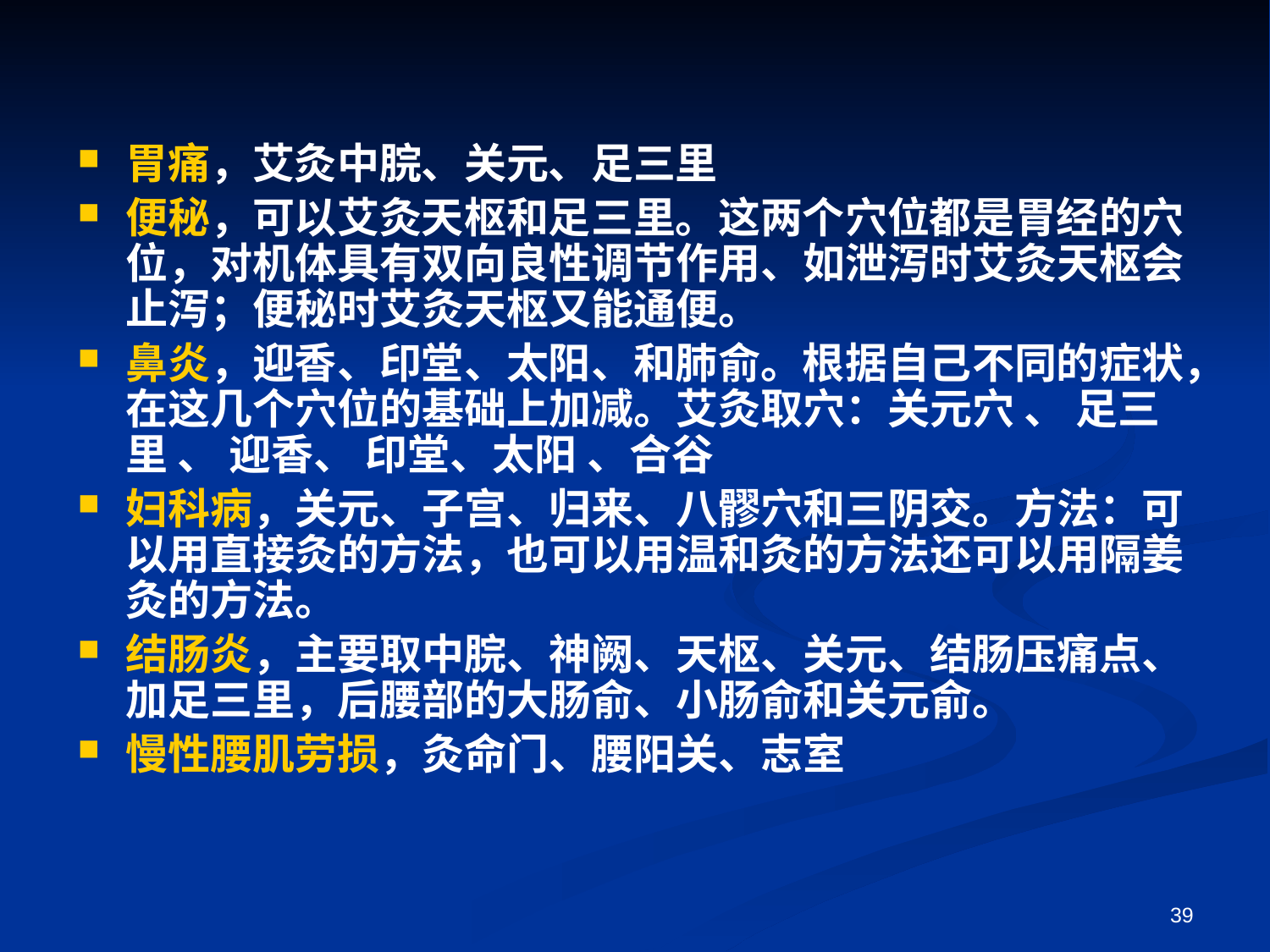

胃痛，艾灸中脘、关元、足三里
便秘，可以艾灸天枢和足三里。这两个穴位都是胃经的穴位，对机体具有双向良性调节作用、如泄泻时艾灸天枢会止泻；便秘时艾灸天枢又能通便。
鼻炎，迎香、印堂、太阳、和肺俞。根据自己不同的症状，在这几个穴位的基础上加减。艾灸取穴：关元穴 、 足三里 、 迎香、 印堂、太阳 、合谷
妇科病，关元、子宫、归来、八髎穴和三阴交。方法：可以用直接灸的方法，也可以用温和灸的方法还可以用隔姜灸的方法。
结肠炎，主要取中脘、神阙、天枢、关元、结肠压痛点、加足三里，后腰部的大肠俞、小肠俞和关元俞。
慢性腰肌劳损，灸命门、腰阳关、志室
39